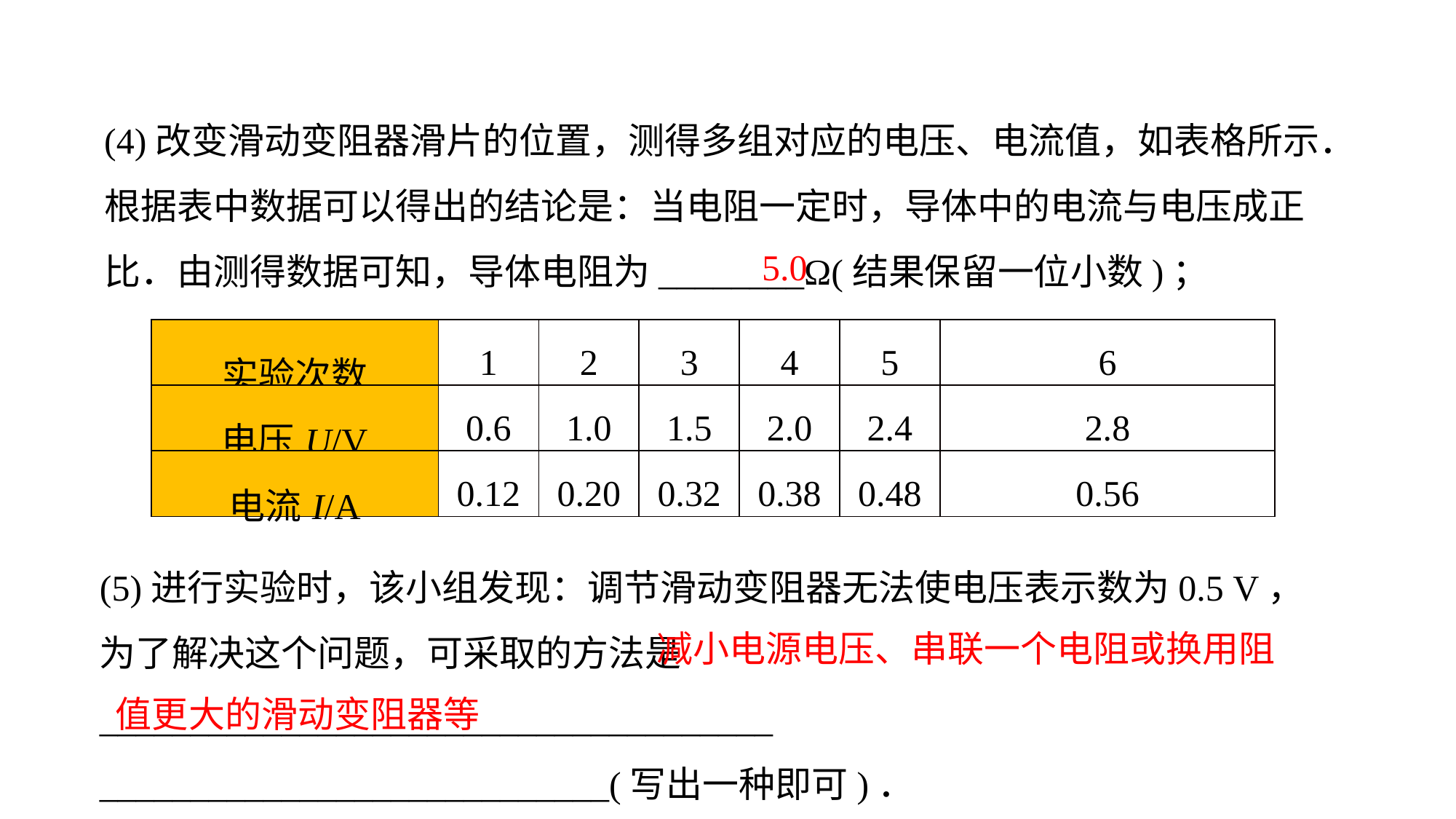

(4)改变滑动变阻器滑片的位置，测得多组对应的电压、电流值，如表格所示．根据表中数据可以得出的结论是：当电阻一定时，导体中的电流与电压成正比．由测得数据可知，导体电阻为________Ω(结果保留一位小数)；
5.0
| 实验次数 | 1 | 2 | 3 | 4 | 5 | 6 |
| --- | --- | --- | --- | --- | --- | --- |
| 电压U/V | 0.6 | 1.0 | 1.5 | 2.0 | 2.4 | 2.8 |
| 电流I/A | 0.12 | 0.20 | 0.32 | 0.38 | 0.48 | 0.56 |
(5)进行实验时，该小组发现：调节滑动变阻器无法使电压表示数为0.5 V，为了解决这个问题，可采取的方法是_____________________________________
____________________________(写出一种即可)．
                                                                 减小电源电压、串联一个电阻或换用阻值更大的滑动变阻器等